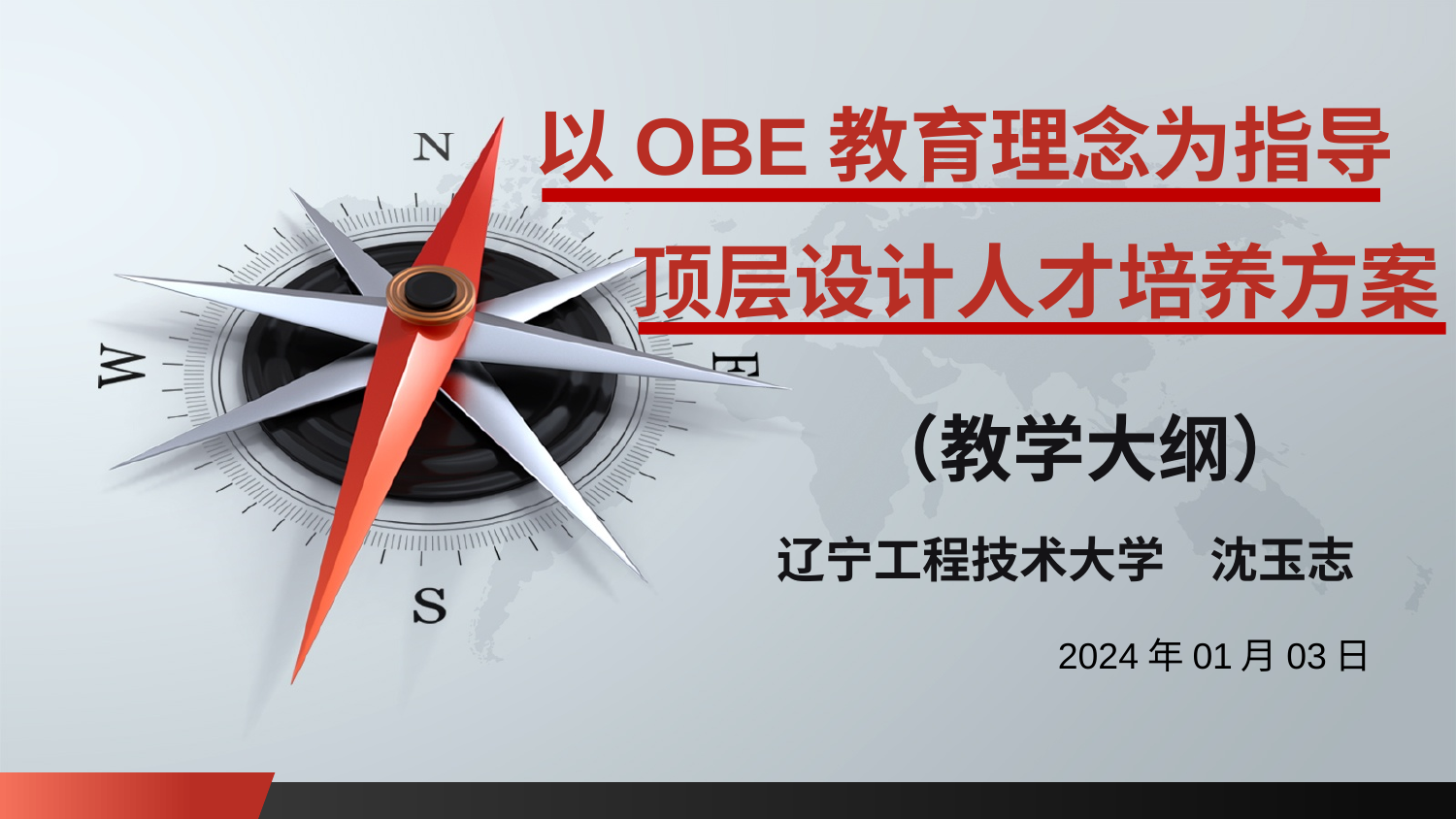

以OBE教育理念为指导

顶层设计人才培养方案

（教学大纲）
辽宁工程技术大学    沈玉志
2024年01月03日